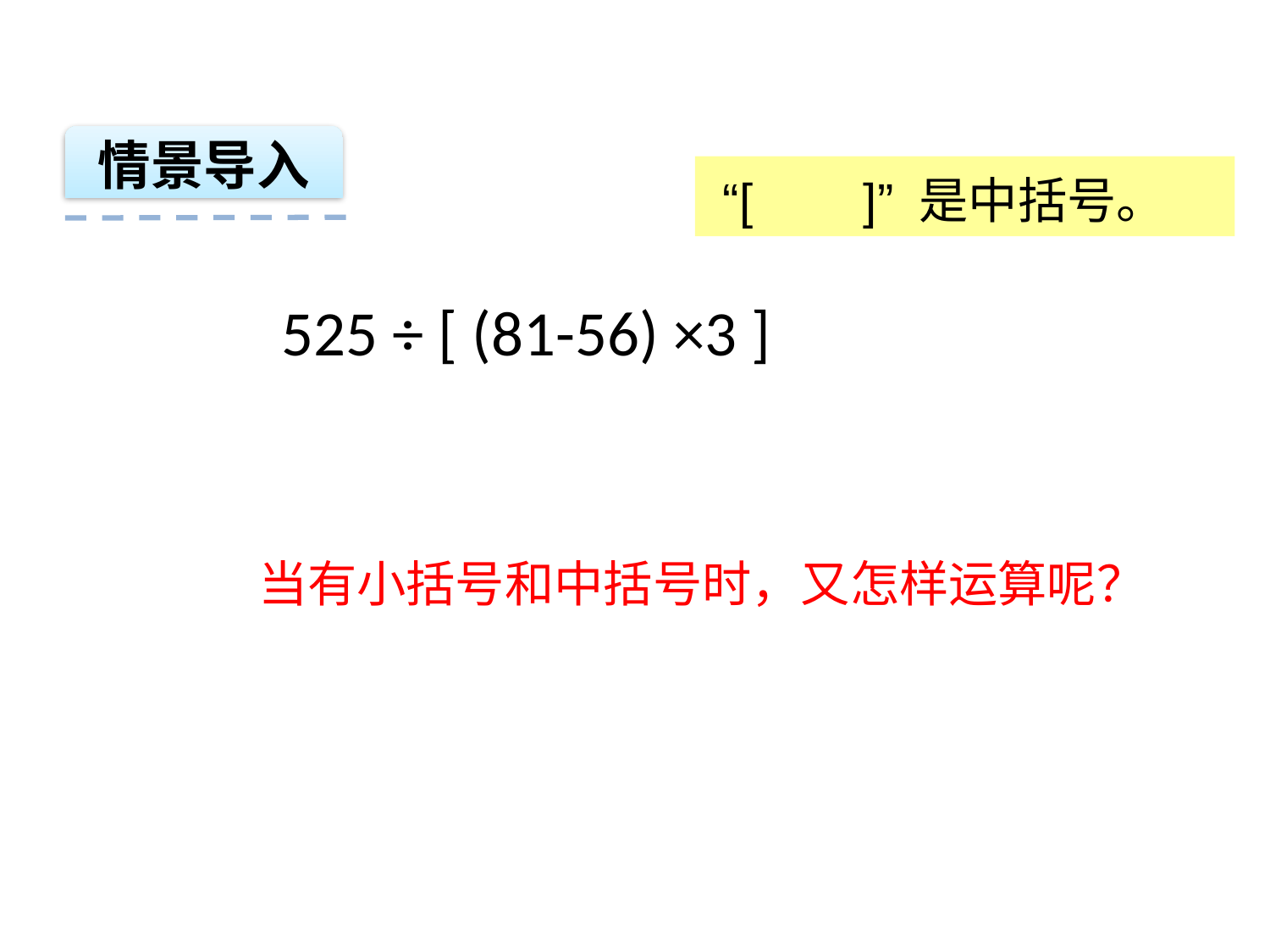

情景导入
 “[        ]” 是中括号。
 525 ÷ [ (81-56) ×3 ]
当有小括号和中括号时，又怎样运算呢？